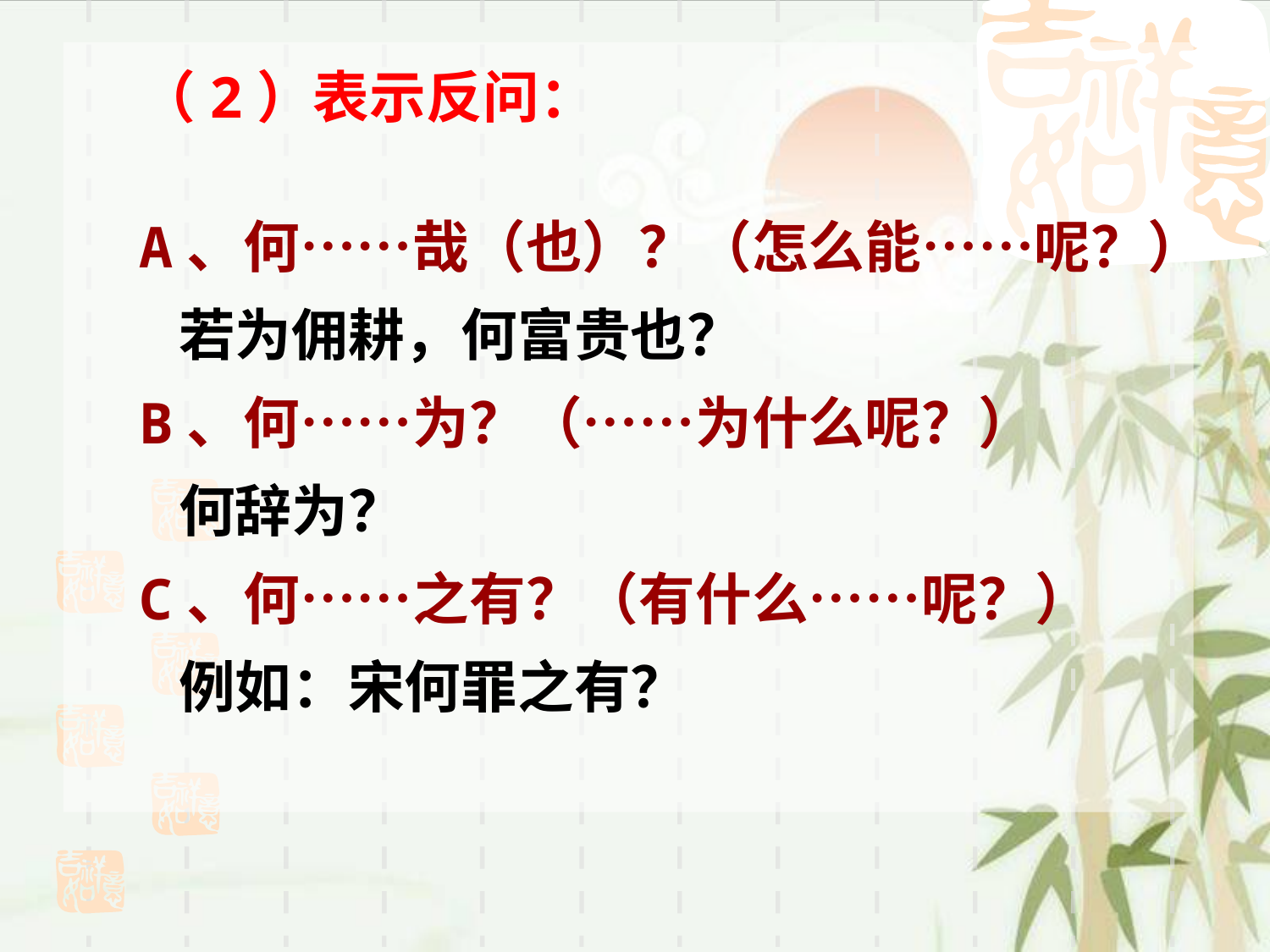

（2）表示反问：

A、何……哉（也）？（怎么能……呢？）
  若为佣耕，何富贵也？
B、何……为？（……为什么呢？）
  何辞为？
C、何……之有？（有什么……呢？）
  例如：宋何罪之有？